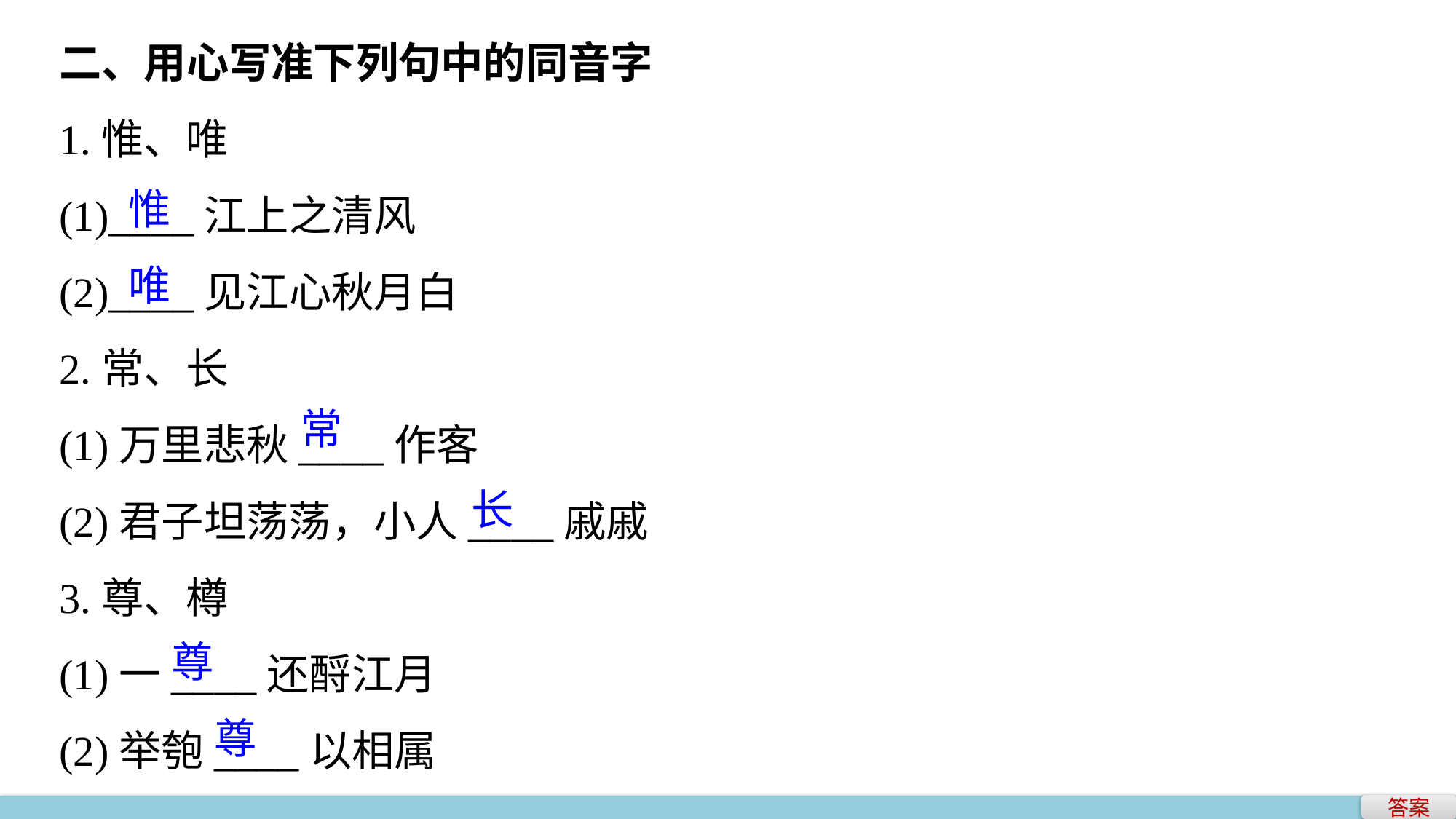

二、用心写准下列句中的同音字
1.惟、唯
(1)____江上之清风
(2)____见江心秋月白
2.常、长
(1)万里悲秋____作客
(2)君子坦荡荡，小人____戚戚
3.尊、樽
(1)一____还酹江月
(2)举匏____以相属
惟
唯
常
长
尊
尊
答案